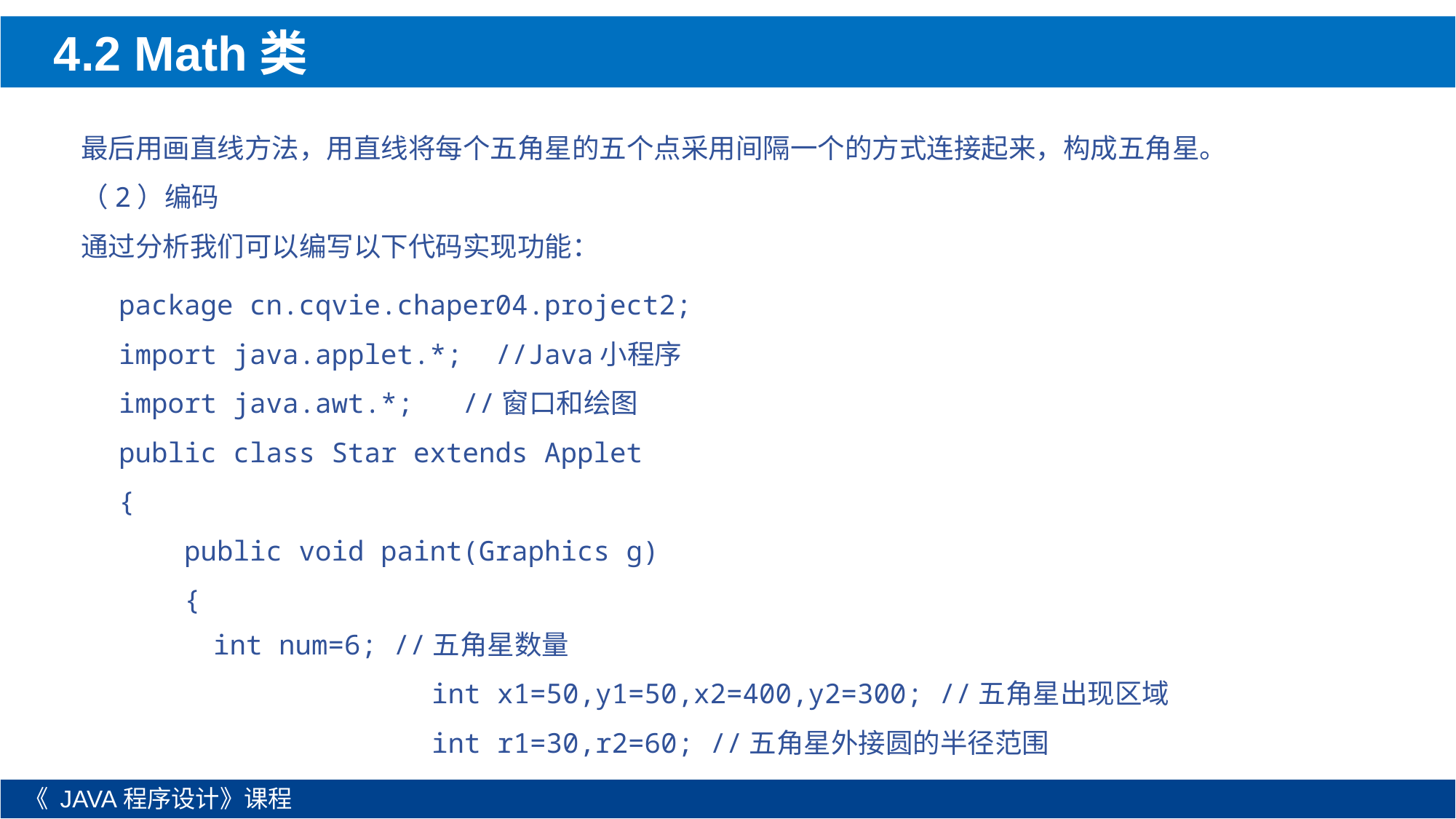

4.2 Math类
最后用画直线方法，用直线将每个五角星的五个点采用间隔一个的方式连接起来，构成五角星。
（2）编码
通过分析我们可以编写以下代码实现功能：
package cn.cqvie.chaper04.project2;
import java.applet.*;  //Java小程序
import java.awt.*;   //窗口和绘图
public class Star extends Applet
{
    public void paint(Graphics g)
    {
int num=6; //五角星数量
		int x1=50,y1=50,x2=400,y2=300; //五角星出现区域
		int r1=30,r2=60; //五角星外接圆的半径范围
《 JAVA程序设计》课程